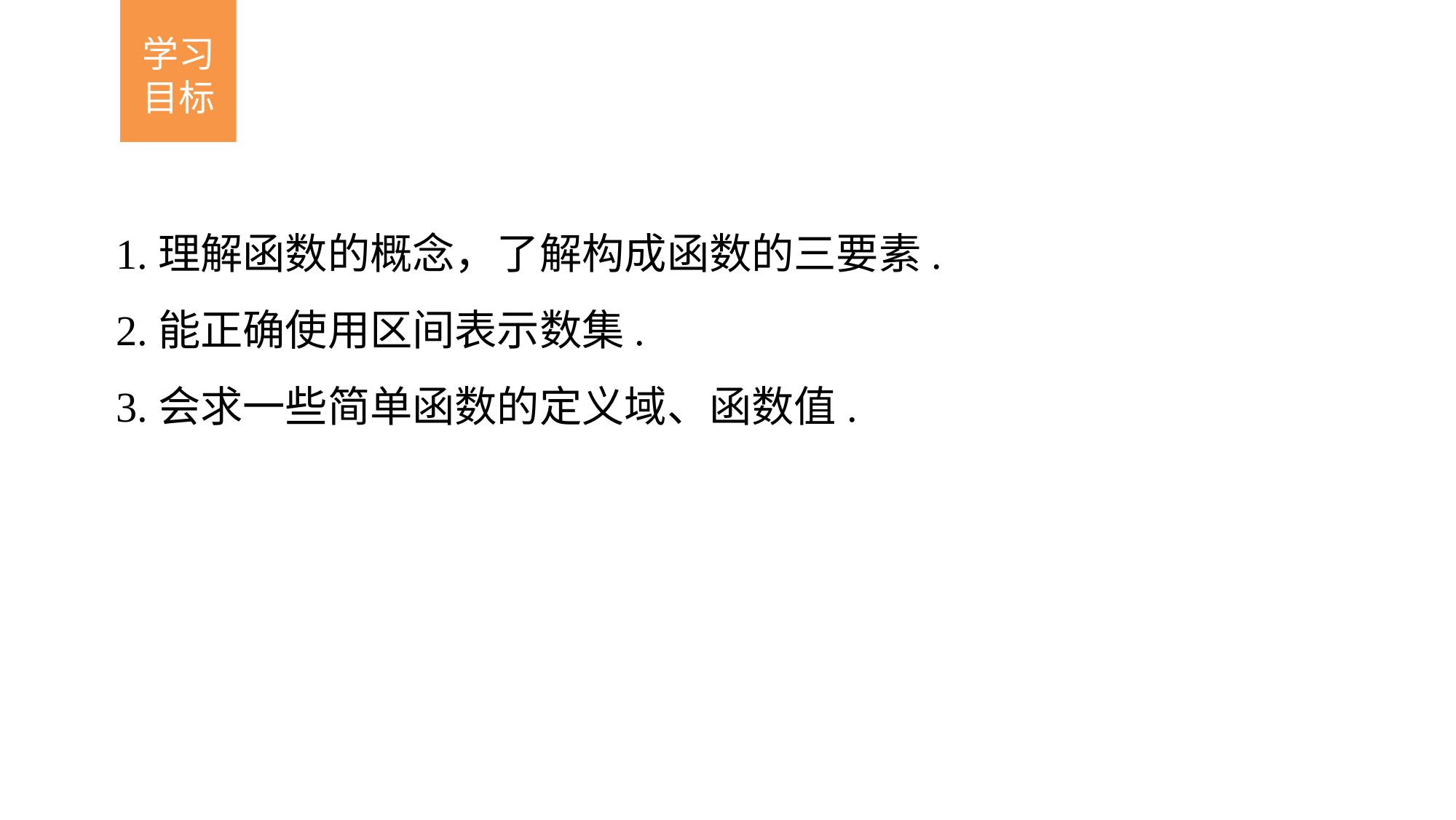

学习目标
1.理解函数的概念，了解构成函数的三要素.
2.能正确使用区间表示数集.
3.会求一些简单函数的定义域、函数值.